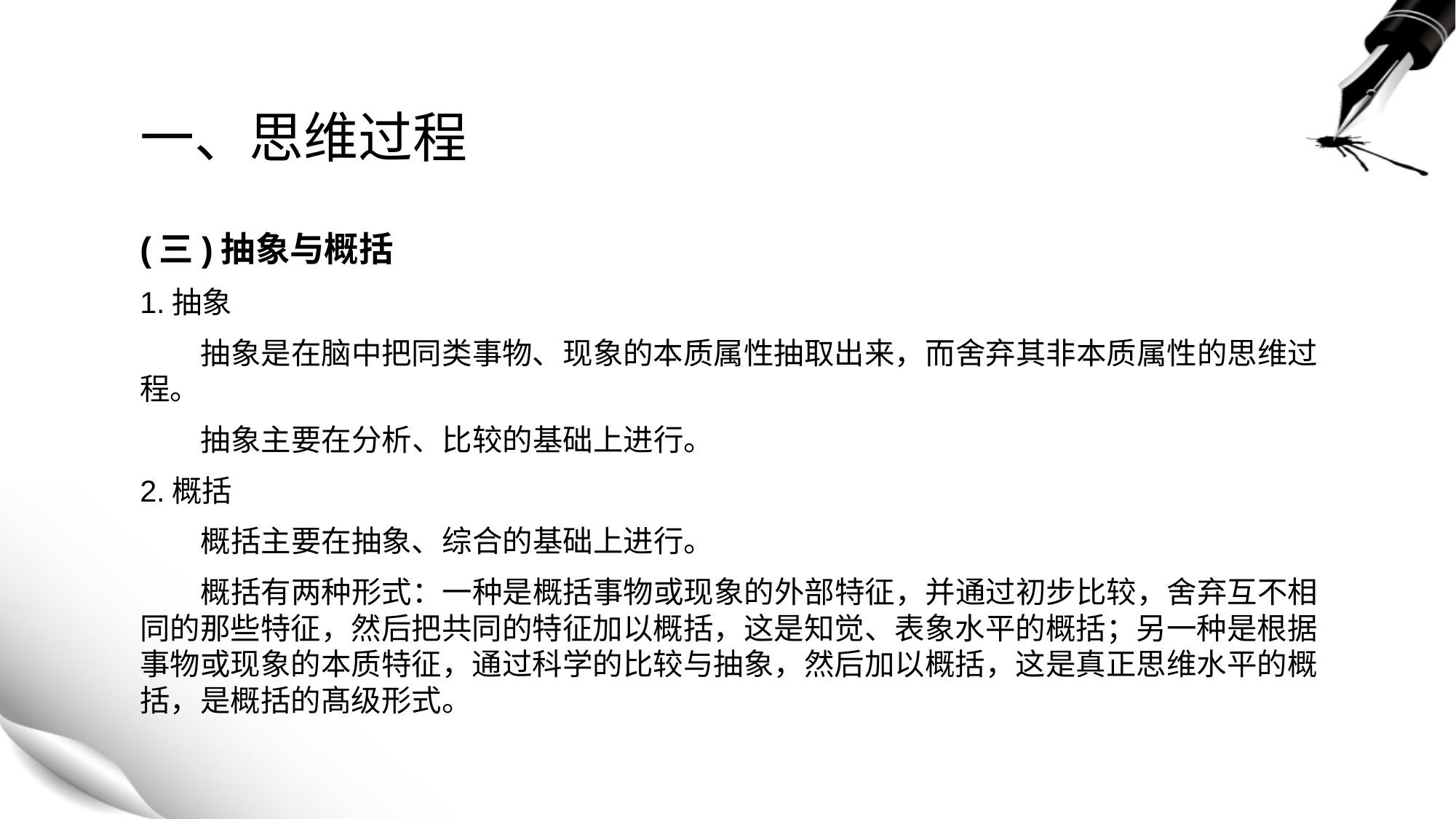

# 一、思维过程
(三)抽象与概括
1.抽象
        抽象是在脑中把同类事物、现象的本质属性抽取出来，而舍弃其非本质属性的思维过程。
        抽象主要在分析、比较的基础上进行。
2.概括
        概括主要在抽象、综合的基础上进行。
        概括有两种形式：一种是概括事物或现象的外部特征，并通过初步比较，舍弃互不相同的那些特征，然后把共同的特征加以概括，这是知觉、表象水平的概括；另一种是根据事物或现象的本质特征，通过科学的比较与抽象，然后加以概括，这是真正思维水平的概括，是概括的髙级形式。